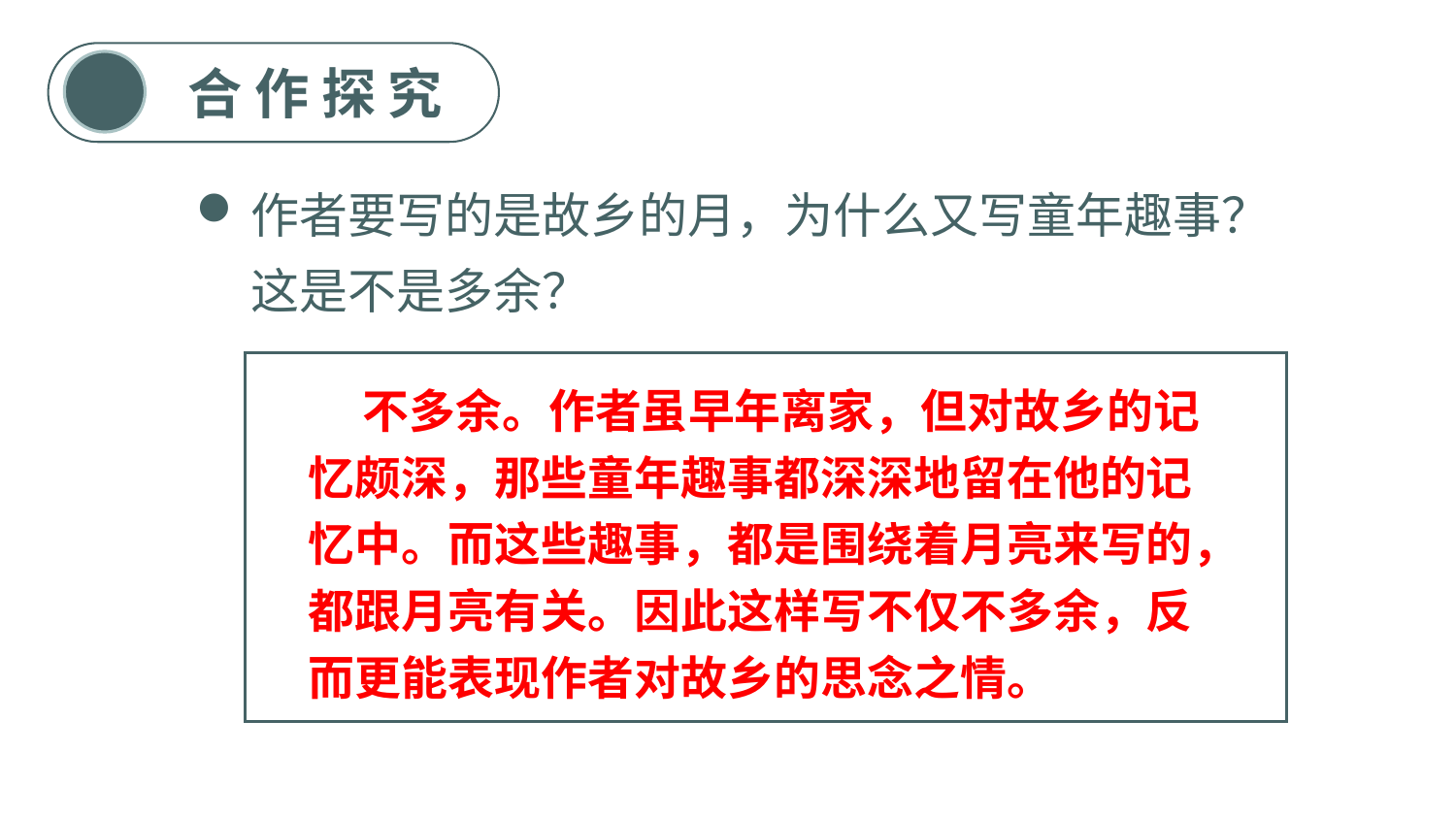

合作探究
作者要写的是故乡的月，为什么又写童年趣事？这是不是多余？

    不多余。作者虽早年离家，但对故乡的记忆颇深，那些童年趣事都深深地留在他的记忆中。而这些趣事，都是围绕着月亮来写的，都跟月亮有关。因此这样写不仅不多余，反而更能表现作者对故乡的思念之情。